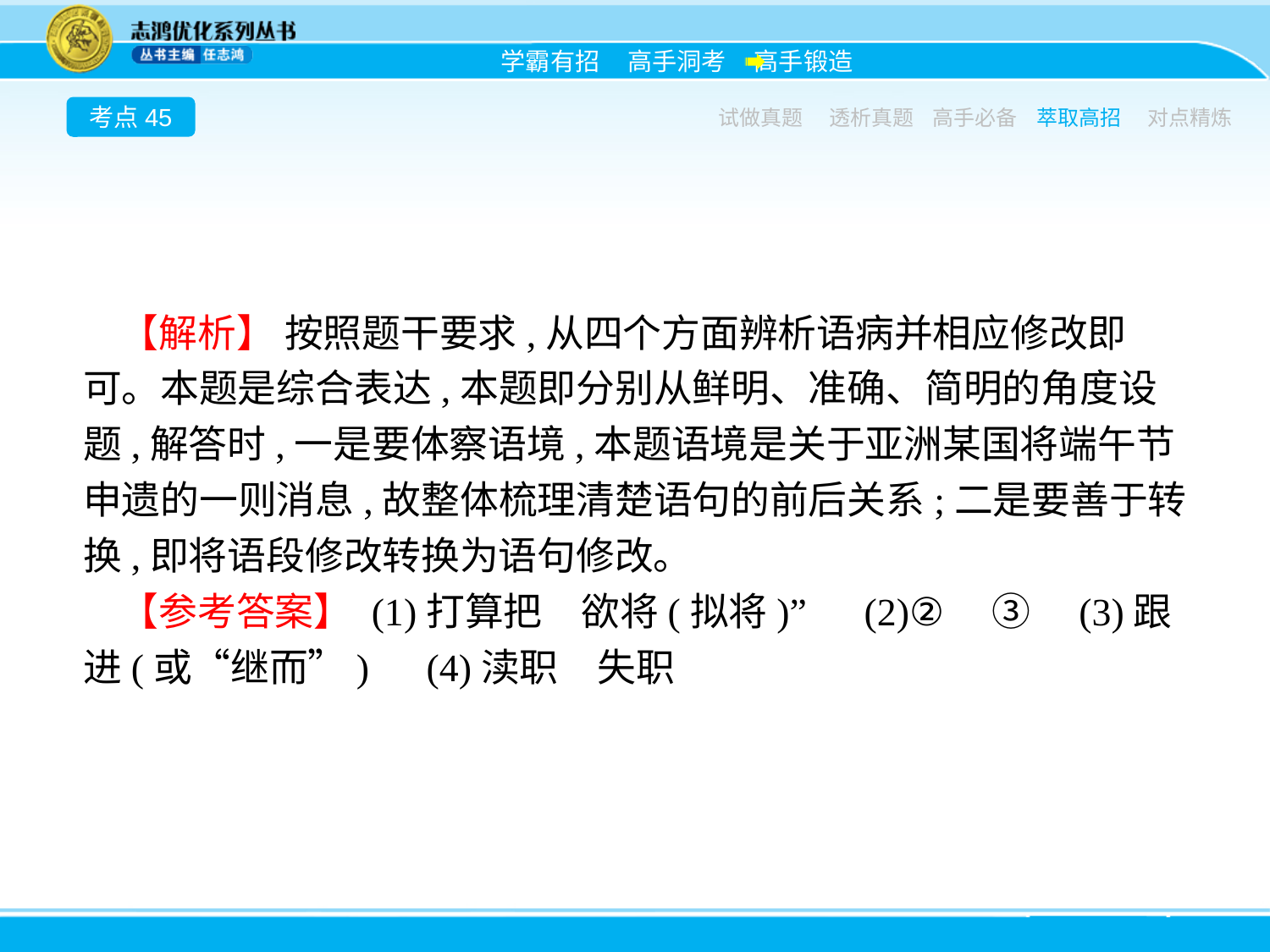

考点45
试做真题
透析真题
高手必备
萃取高招
对点精炼
【解析】 按照题干要求,从四个方面辨析语病并相应修改即可。本题是综合表达,本题即分别从鲜明、准确、简明的角度设题,解答时,一是要体察语境,本题语境是关于亚洲某国将端午节申遗的一则消息,故整体梳理清楚语句的前后关系;二是要善于转换,即将语段修改转换为语句修改。
【参考答案】 (1)打算把　欲将(拟将)”　(2)②　③　(3)跟进(或“继而”)　(4)渎职　失职